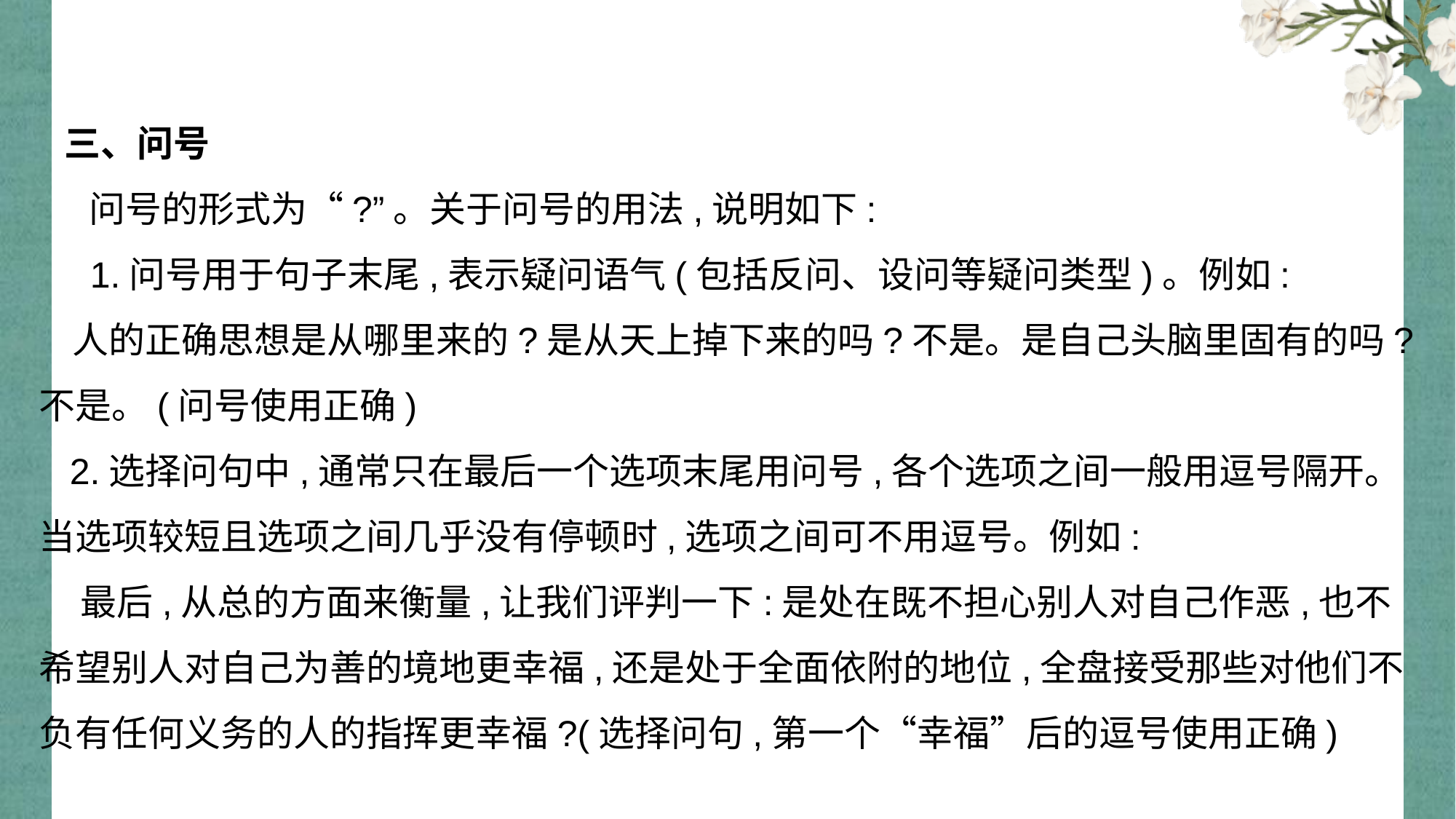

三、问号
     问号的形式为“?”。关于问号的用法,说明如下:
     1.问号用于句子末尾,表示疑问语气(包括反问、设问等疑问类型)。例如:
   人的正确思想是从哪里来的?是从天上掉下来的吗?不是。是自己头脑里固有的吗?不是。(问号使用正确)
   2.选择问句中,通常只在最后一个选项末尾用问号,各个选项之间一般用逗号隔开。当选项较短且选项之间几乎没有停顿时,选项之间可不用逗号。例如:
    最后,从总的方面来衡量,让我们评判一下:是处在既不担心别人对自己作恶,也不希望别人对自己为善的境地更幸福,还是处于全面依附的地位,全盘接受那些对他们不负有任何义务的人的指挥更幸福?(选择问句,第一个“幸福”后的逗号使用正确)